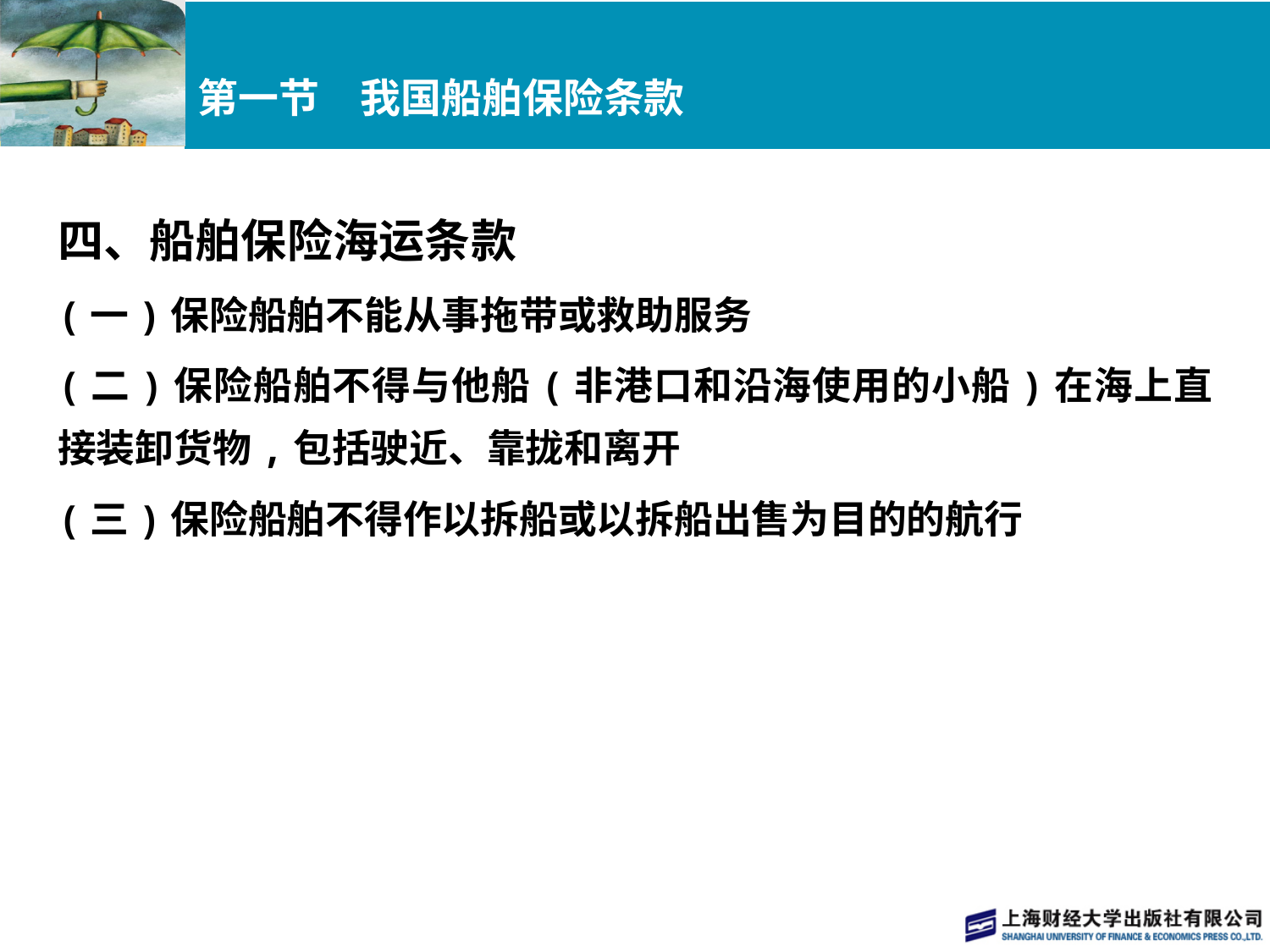

# 第一节　我国船舶保险条款
四、船舶保险海运条款
(一)保险船舶不能从事拖带或救助服务
(二)保险船舶不得与他船(非港口和沿海使用的小船)在海上直接装卸货物,包括驶近、靠拢和离开
(三)保险船舶不得作以拆船或以拆船出售为目的的航行